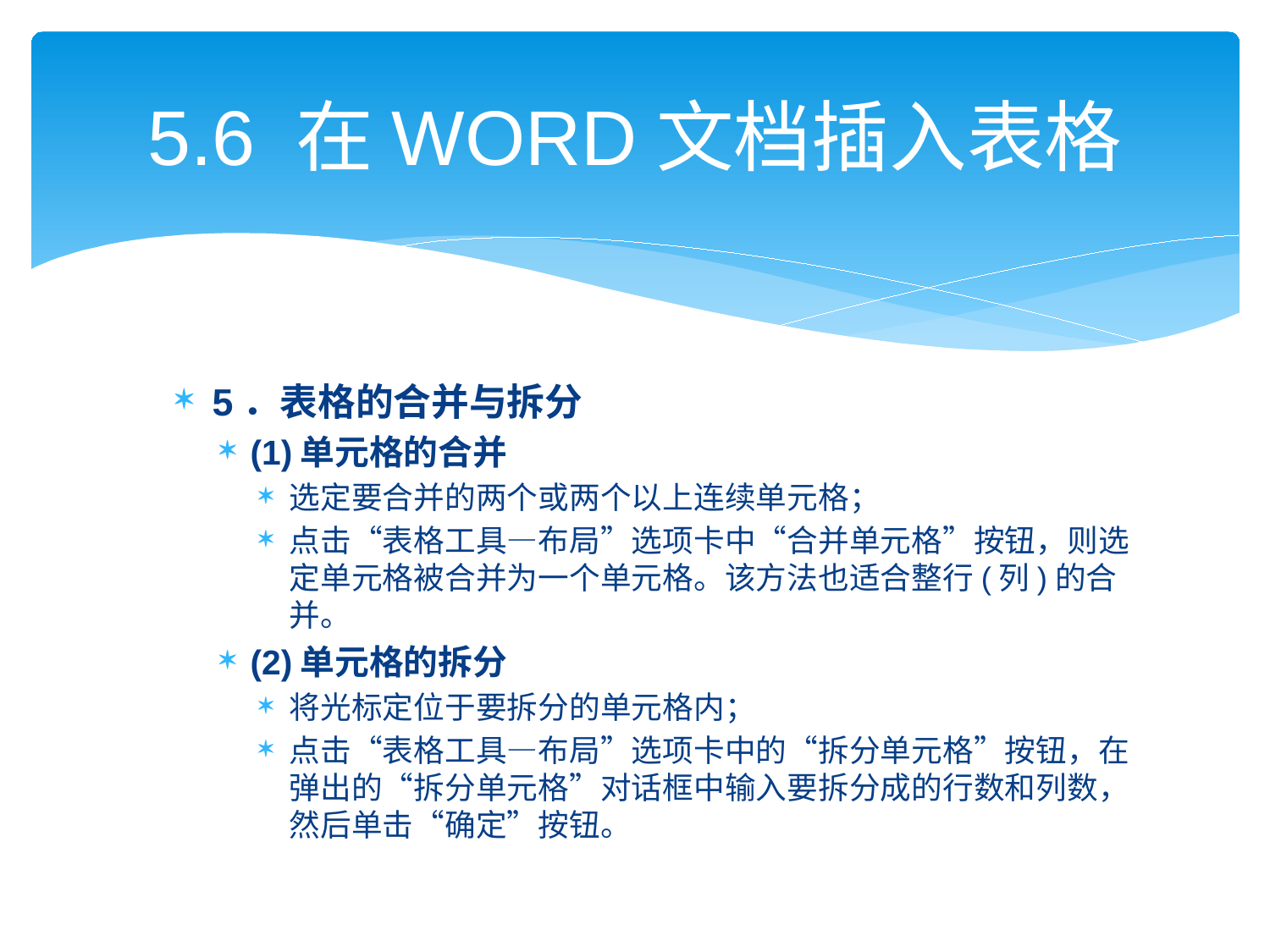

# 5.6 在WORD文档插入表格
5．表格的合并与拆分
(1)单元格的合并
选定要合并的两个或两个以上连续单元格；
点击“表格工具—布局”选项卡中“合并单元格”按钮，则选定单元格被合并为一个单元格。该方法也适合整行(列)的合并。
(2)单元格的拆分
将光标定位于要拆分的单元格内；
点击“表格工具—布局”选项卡中的“拆分单元格”按钮，在弹出的“拆分单元格”对话框中输入要拆分成的行数和列数，然后单击“确定”按钮。